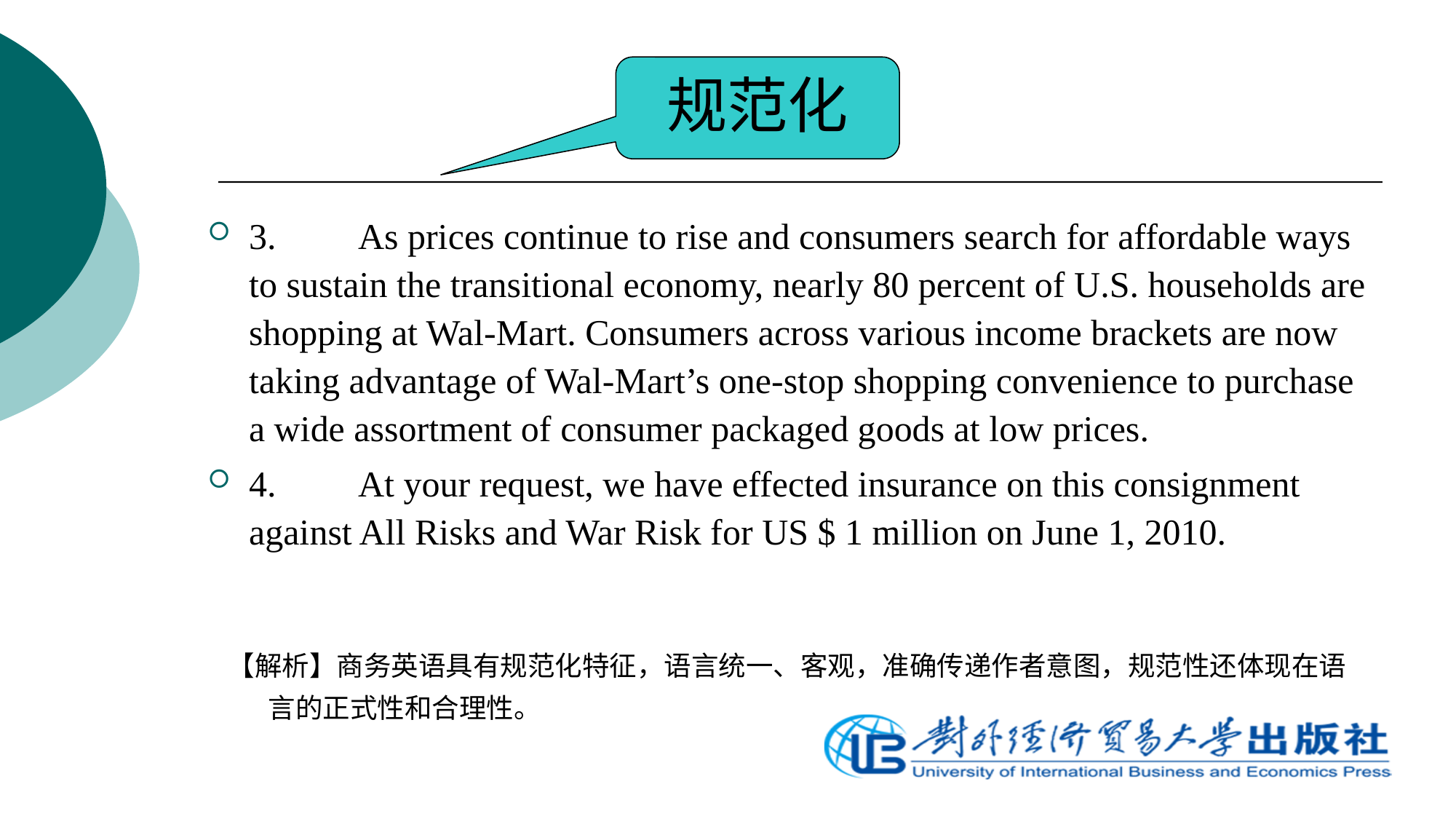

规范化
3.	As prices continue to rise and consumers search for affordable ways to sustain the transitional economy, nearly 80 percent of U.S. households are shopping at Wal-Mart. Consumers across various income brackets are now taking advantage of Wal-Mart’s one-stop shopping convenience to purchase a wide assortment of consumer packaged goods at low prices.
4.	At your request, we have effected insurance on this consignment against All Risks and War Risk for US $ 1 million on June 1, 2010.
【解析】商务英语具有规范化特征，语言统一、客观，准确传递作者意图，规范性还体现在语言的正式性和合理性。